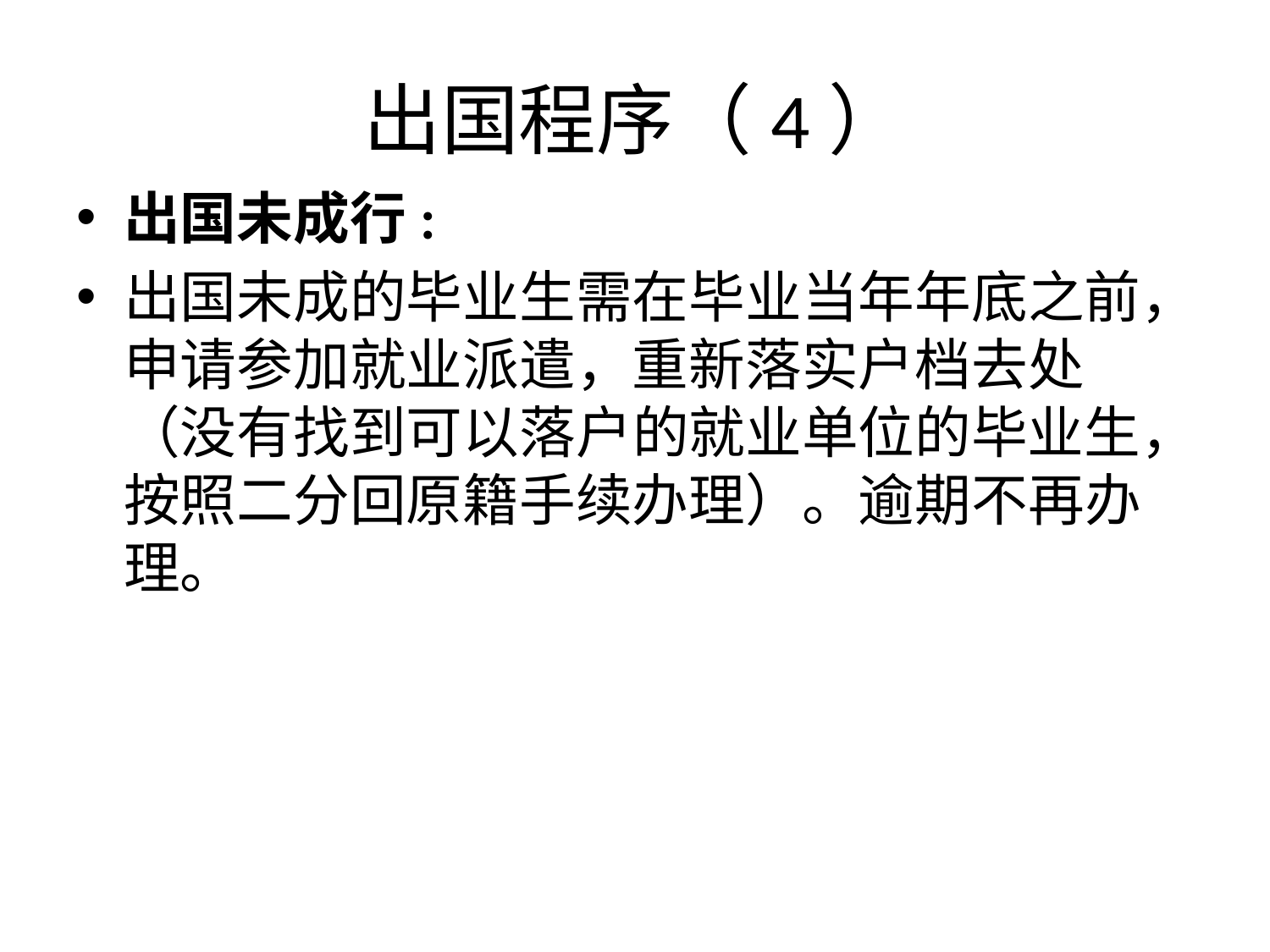

# 出国程序（4）
出国未成行:
出国未成的毕业生需在毕业当年年底之前，申请参加就业派遣，重新落实户档去处（没有找到可以落户的就业单位的毕业生，按照二分回原籍手续办理）。逾期不再办理。